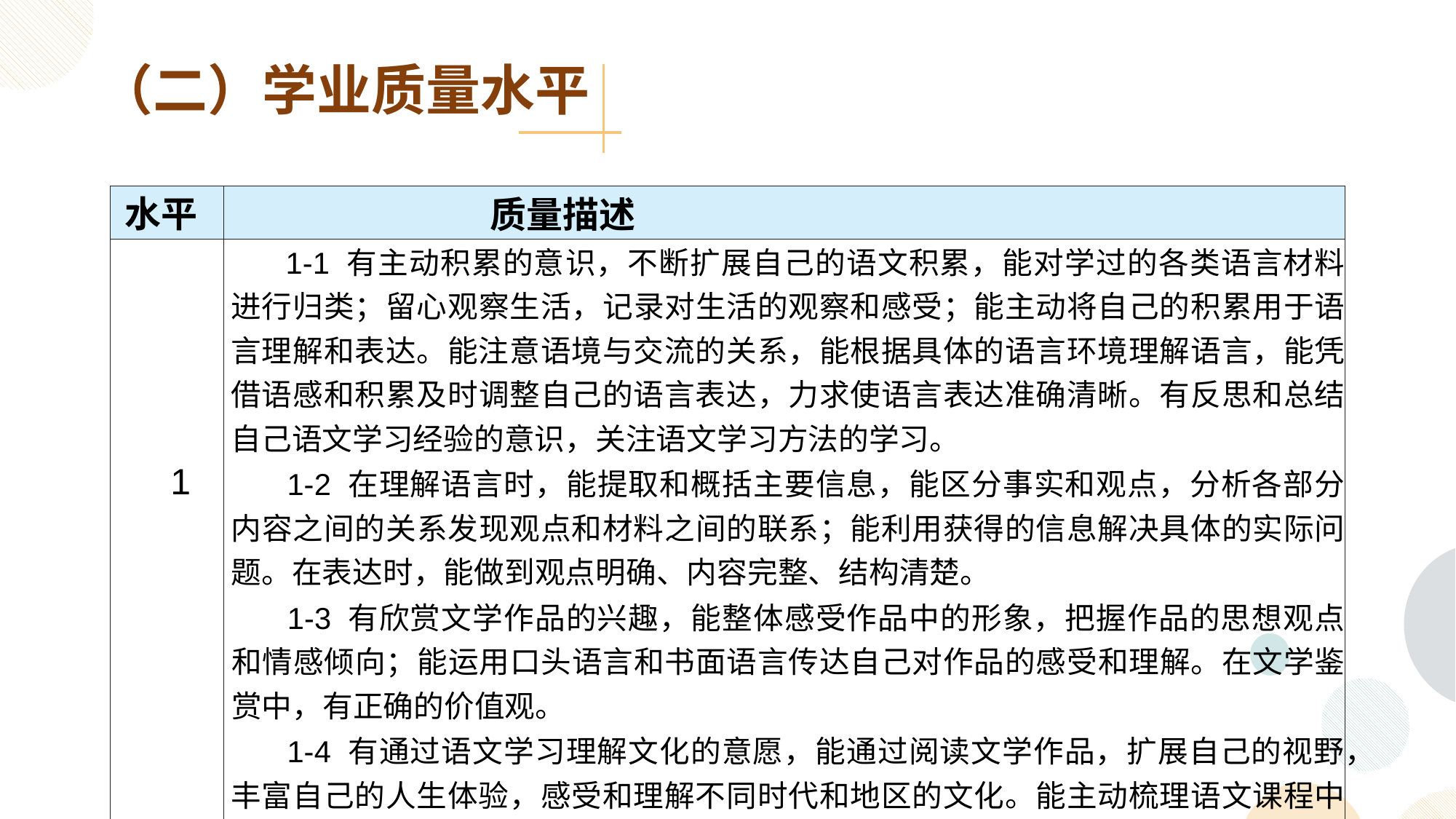

（二）学业质量水平

水平
|  | 质量描述 |
| --- | --- |
| 1 | 1-1 有主动积累的意识，不断扩展自己的语文积累，能对学过的各类语言材料进行归类；留心观察生活，记录对生活的观察和感受；能主动将自己的积累用于语言理解和表达。能注意语境与交流的关系，能根据具体的语言环境理解语言，能凭借语感和积累及时调整自己的语言表达，力求使语言表达准确清晰。有反思和总结自己语文学习经验的意识，关注语文学习方法的学习。 1-2 在理解语言时，能提取和概括主要信息，能区分事实和观点，分析各部分内容之间的关系发现观点和材料之间的联系；能利用获得的信息解决具体的实际问题。在表达时，能做到观点明确、内容完整、结构清楚。 1-3 有欣赏文学作品的兴趣，能整体感受作品中的形象，把握作品的思想观点和情感倾向；能运用口头语言和书面语言传达自己对作品的感受和理解。在文学鉴赏中，有正确的价值观。 1-4 有通过语文学习理解文化的意愿，能通过阅读文学作品，扩展自己的视野，丰富自己的人生体验，感受和理解不同时代和地区的文化。能主动梳理语文课程中涉及的文化现象，了解其中包含的中国传统文化内容，重视优秀传统文化的继承。 |